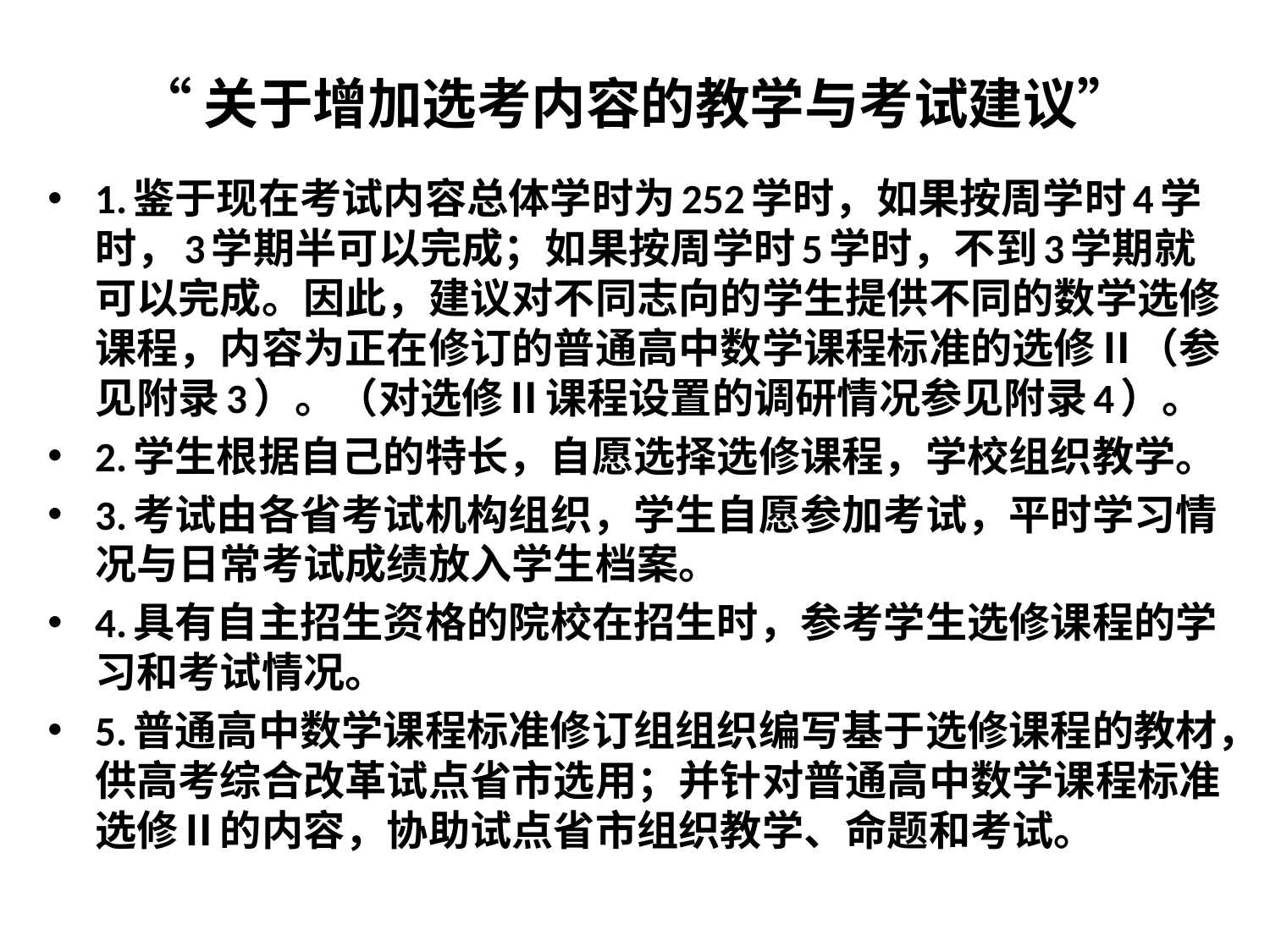

# “关于增加选考内容的教学与考试建议”
1.鉴于现在考试内容总体学时为252学时，如果按周学时4学时，3学期半可以完成；如果按周学时5学时，不到3学期就可以完成。因此，建议对不同志向的学生提供不同的数学选修课程，内容为正在修订的普通高中数学课程标准的选修Ⅱ（参见附录3）。（对选修Ⅱ课程设置的调研情况参见附录4）。
2.学生根据自己的特长，自愿选择选修课程，学校组织教学。
3.考试由各省考试机构组织，学生自愿参加考试，平时学习情况与日常考试成绩放入学生档案。
4.具有自主招生资格的院校在招生时，参考学生选修课程的学习和考试情况。
5.普通高中数学课程标准修订组组织编写基于选修课程的教材，供高考综合改革试点省市选用；并针对普通高中数学课程标准选修Ⅱ的内容，协助试点省市组织教学、命题和考试。